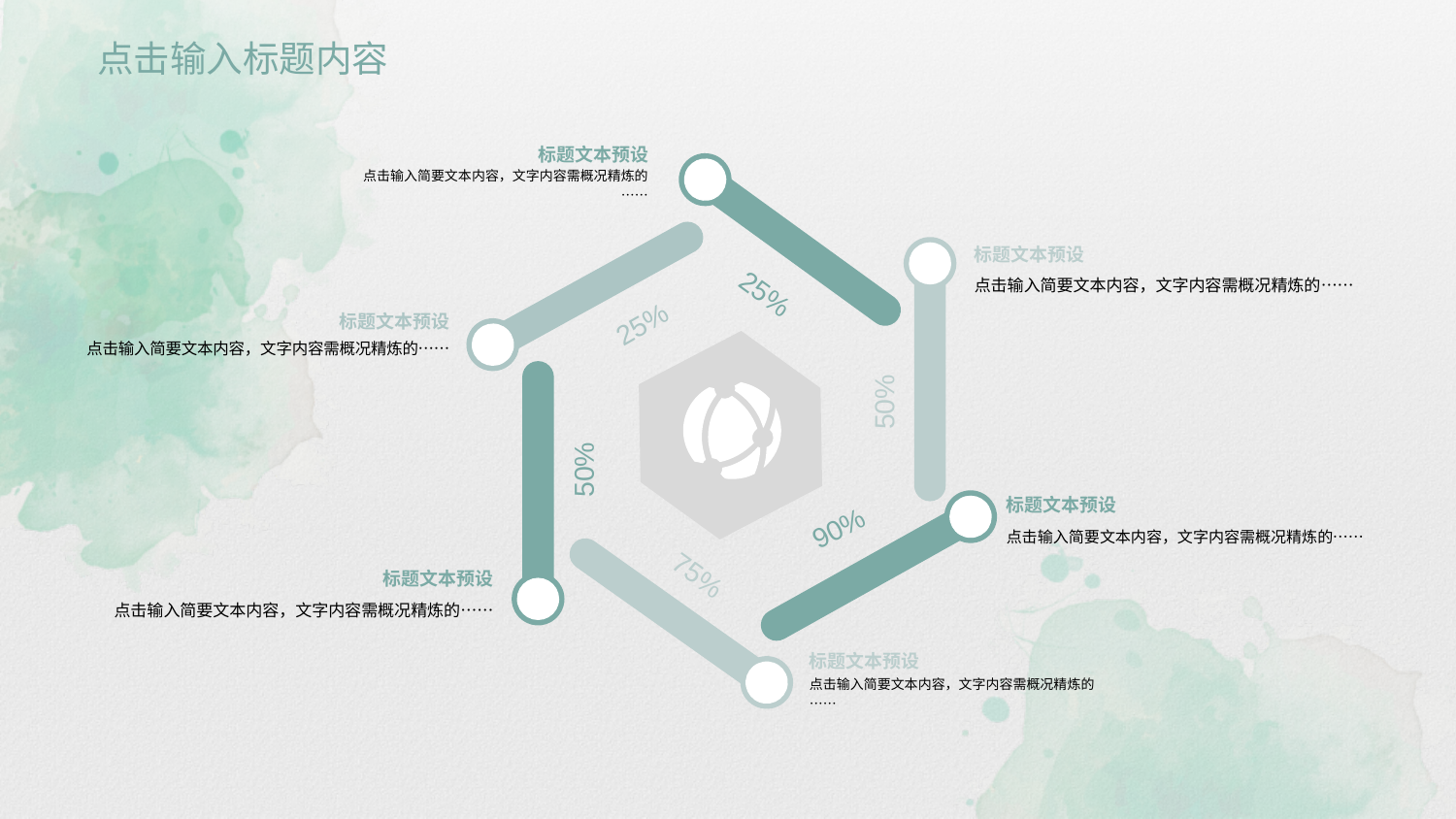

点击输入标题内容

标题文本预设
点击输入简要文本内容，文字内容需概况精炼的……

标题文本预设
点击输入简要文本内容，文字内容需概况精炼的……
25%
25%
标题文本预设
点击输入简要文本内容，文字内容需概况精炼的……

50%

50%

标题文本预设
点击输入简要文本内容，文字内容需概况精炼的……
90%
75%
标题文本预设
点击输入简要文本内容，文字内容需概况精炼的……
标题文本预设
点击输入简要文本内容，文字内容需概况精炼的……